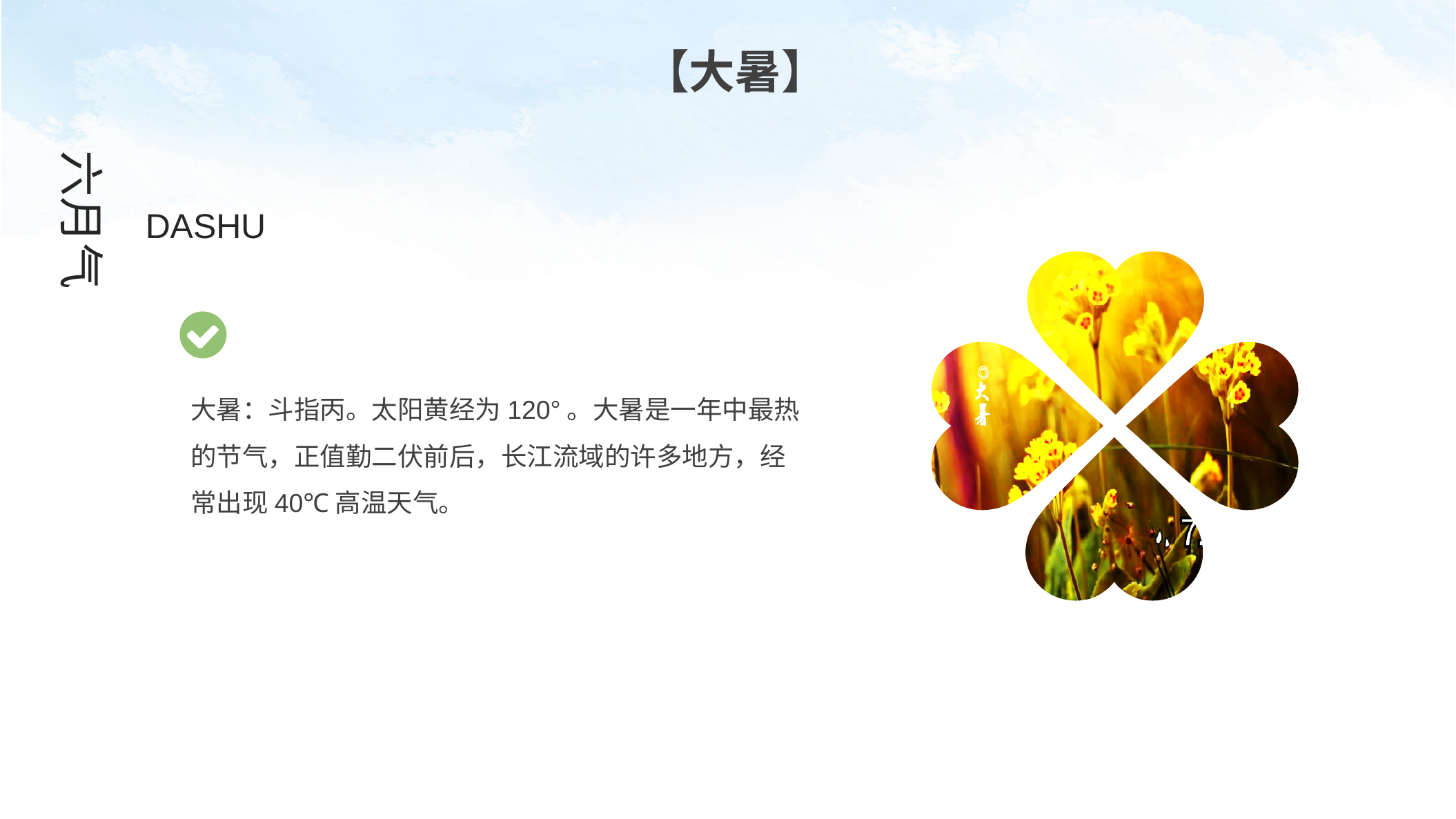

【大暑】

六月气
DASHU

大暑：斗指丙。太阳黄经为120°。大暑是一年中最热的节气，正值勤二伏前后，长江流域的许多地方，经常出现40℃高温天气。